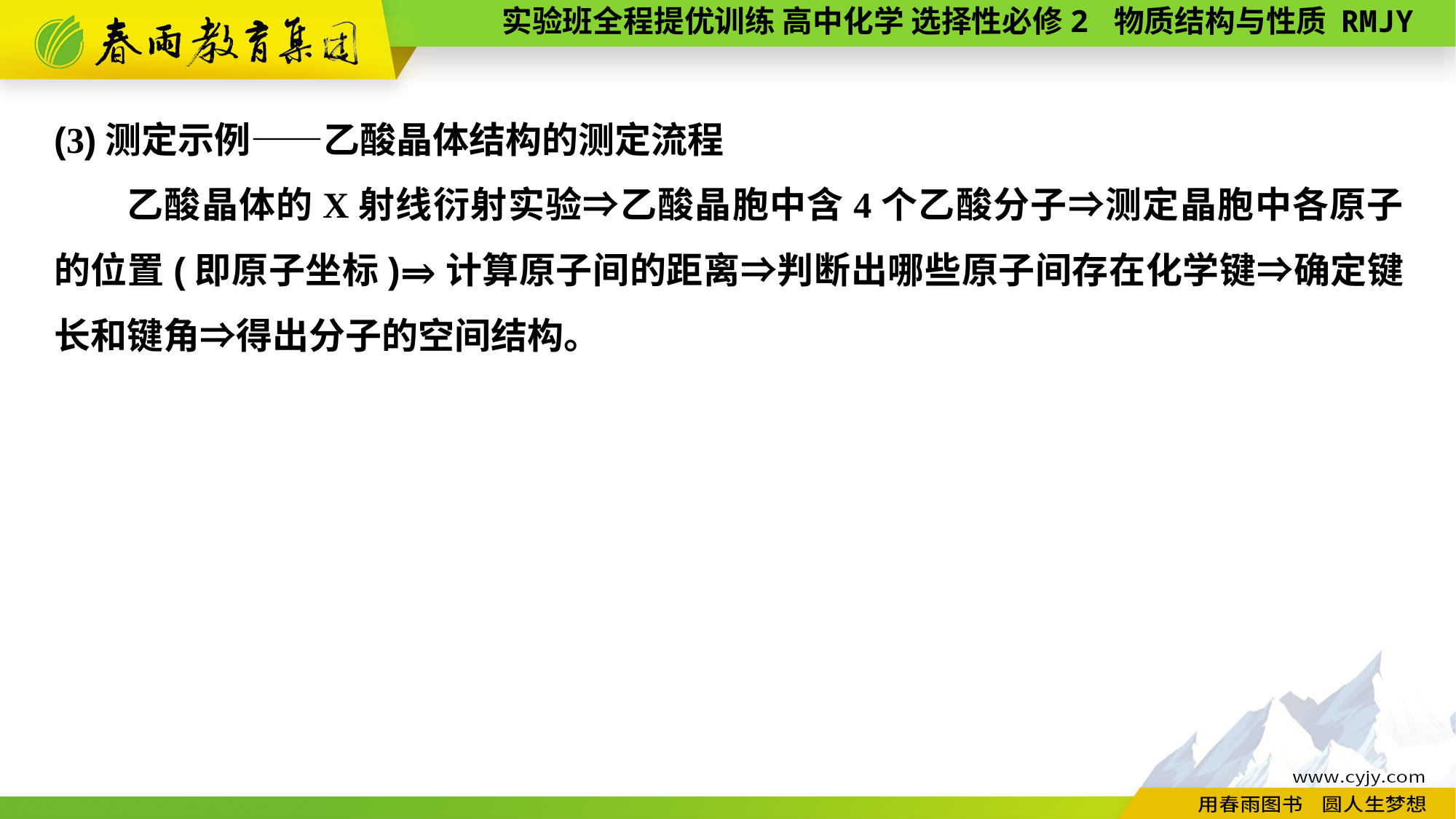

(3)测定示例——乙酸晶体结构的测定流程
乙酸晶体的X射线衍射实验⇒乙酸晶胞中含4个乙酸分子⇒测定晶胞中各原子的位置(即原子坐标)⇒计算原子间的距离⇒判断出哪些原子间存在化学键⇒确定键长和键角⇒得出分子的空间结构。